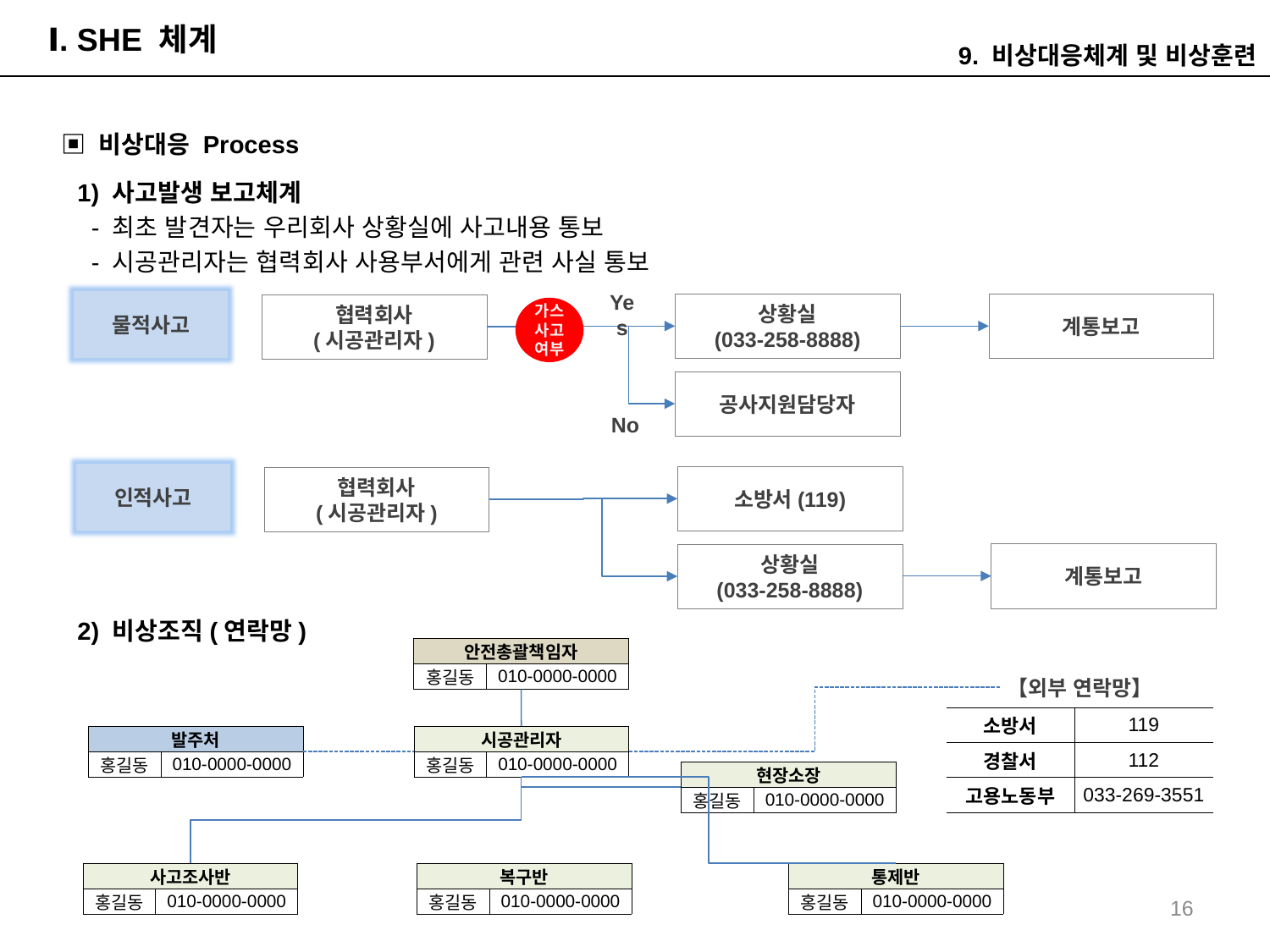

# Ⅰ. SHE 체계
9. 비상대응체계 및 비상훈련
▣ 비상대응 Process
1) 사고발생 보고체계
  - 최초 발견자는 우리회사 상황실에 사고내용 통보
  - 시공관리자는 협력회사 사용부서에게 관련 사실 통보
물적사고
Yes
상황실
(033-258-8888)
계통보고
협력회사
(시공관리자)
가스사고
여부
공사지원담당자
No
인적사고
소방서(119)
협력회사
(시공관리자)
계통보고
상황실
(033-258-8888)
2) 비상조직(연락망)

| 안전총괄책임자 |  |
| --- | --- |
| 홍길동 | 010-0000-0000 |
【외부 연락망】
| 소방서 | 119 |
| --- | --- |
| 경찰서 | 112 |
| 고용노동부 | 033-269-3551 |
| 발주처 |  |
| --- | --- |
| 홍길동 | 010-0000-0000 |
| 시공관리자 |  |
| --- | --- |
| 홍길동 | 010-0000-0000 |
| 현장소장 |  |
| --- | --- |
| 홍길동 | 010-0000-0000 |
| 사고조사반 |  |
| --- | --- |
| 홍길동 | 010-0000-0000 |
| 복구반 |  |
| --- | --- |
| 홍길동 | 010-0000-0000 |
| 통제반 |  |
| --- | --- |
| 홍길동 | 010-0000-0000 |
16